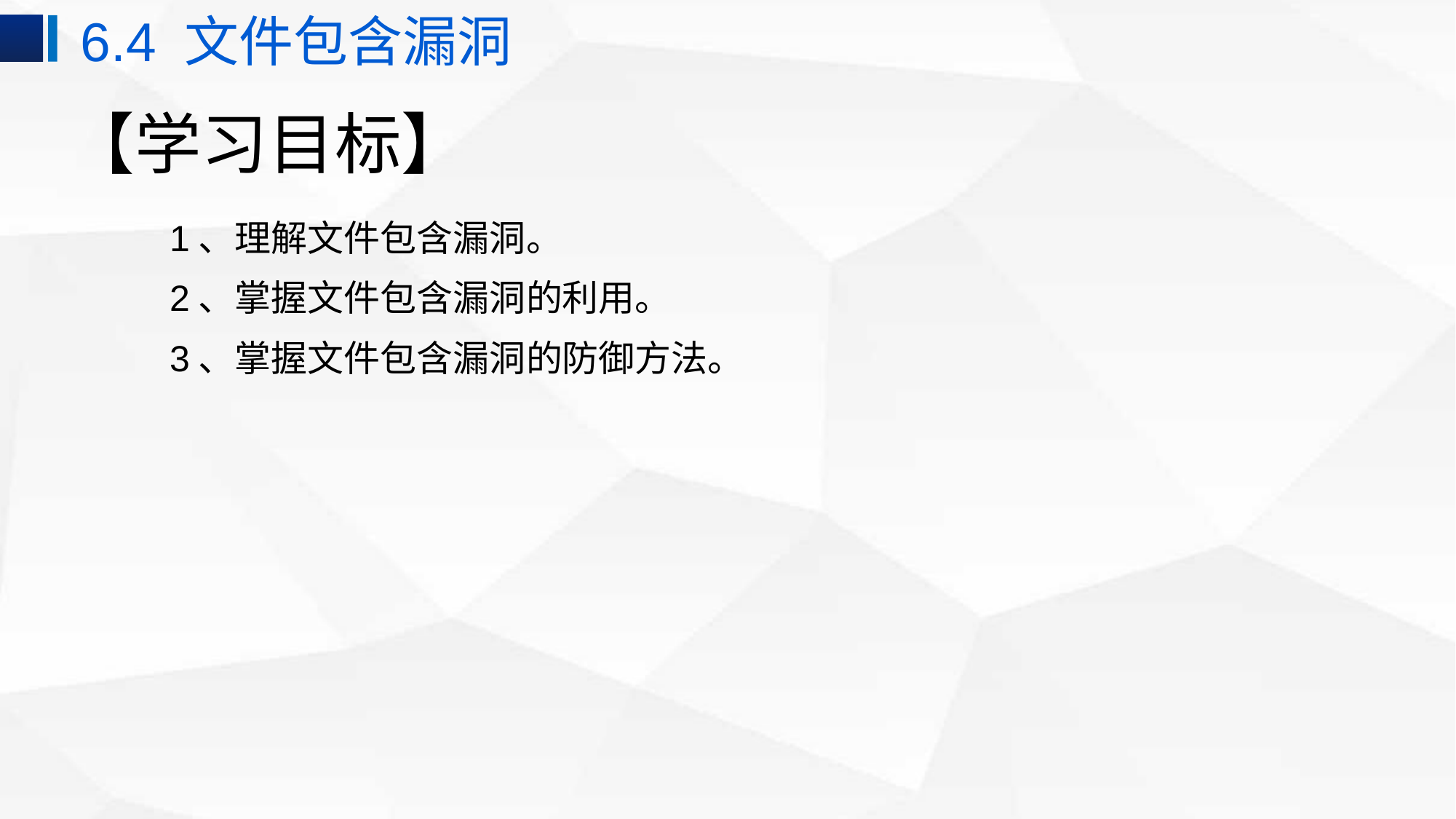

6.4 文件包含漏洞

# 【学习目标】
1、理解文件包含漏洞。
2、掌握文件包含漏洞的利用。
3、掌握文件包含漏洞的防御方法。